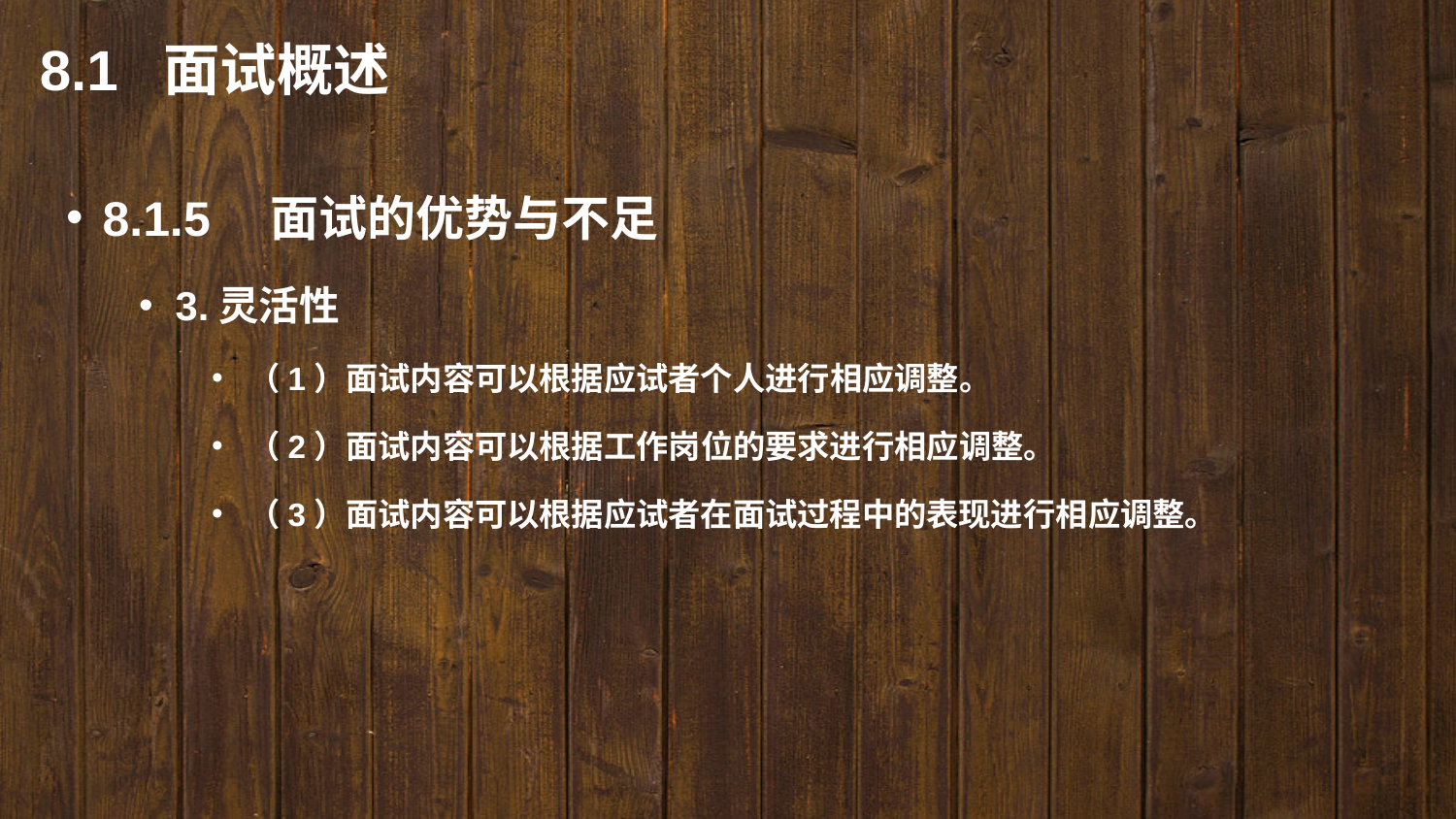

8.1  面试概述
8.1.5　面试的优势与不足
3.灵活性
（1）面试内容可以根据应试者个人进行相应调整。
（2）面试内容可以根据工作岗位的要求进行相应调整。
（3）面试内容可以根据应试者在面试过程中的表现进行相应调整。